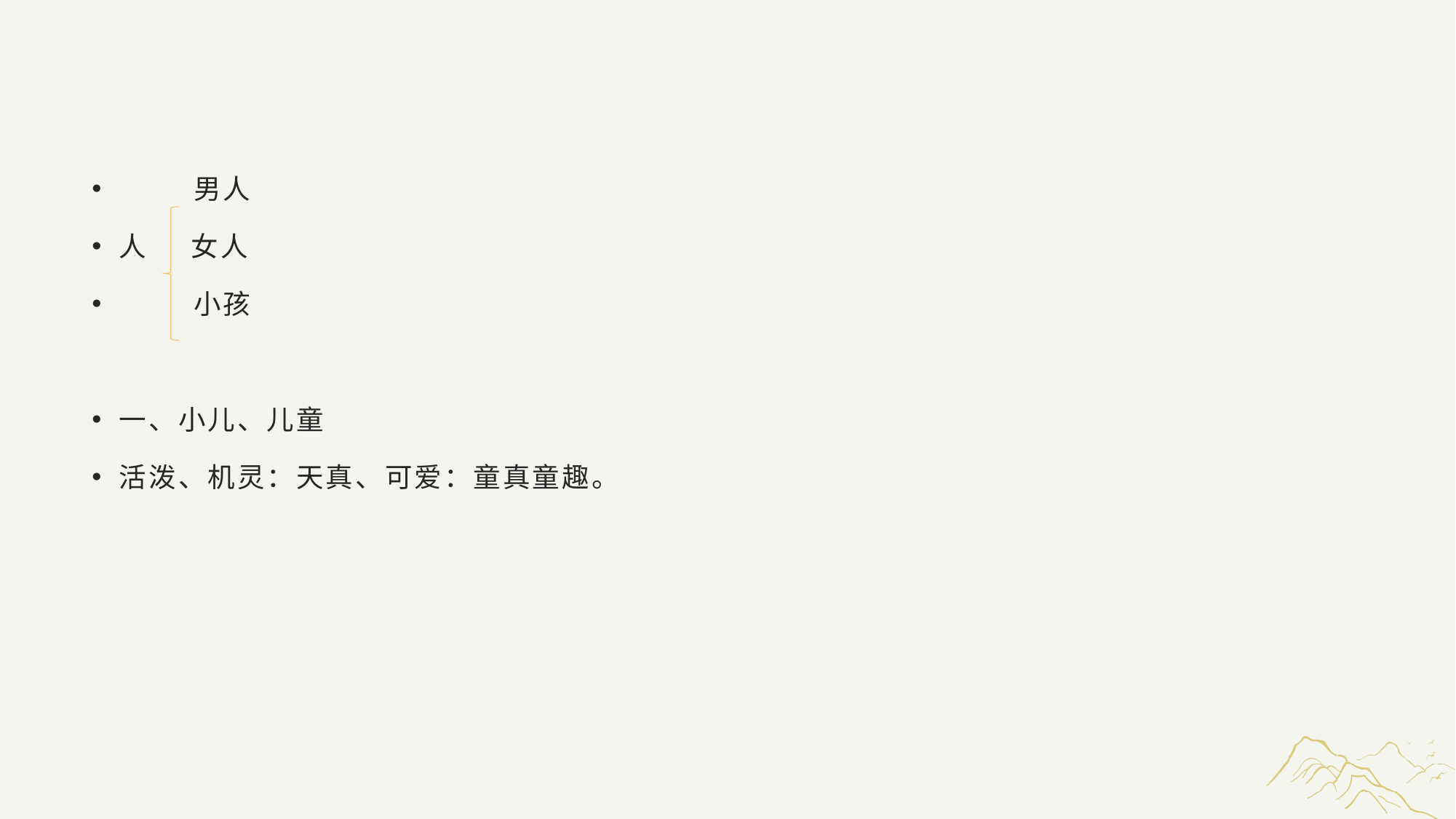

#

        男人
人     女人
        小孩

一、小儿、儿童
活泼、机灵：天真、可爱：童真童趣。